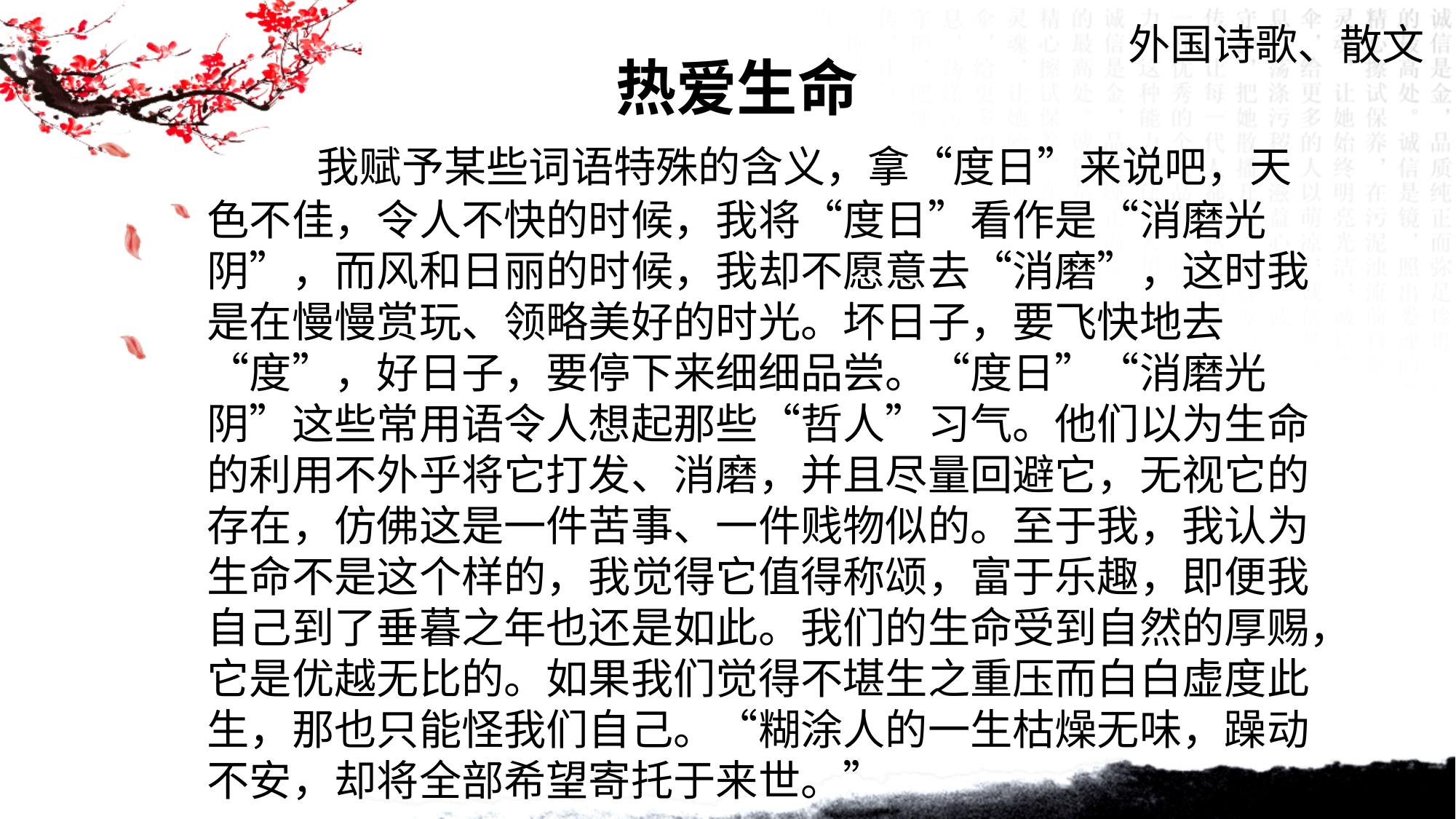

外国诗歌、散文
热爱生命
          我赋予某些词语特殊的含义，拿“度日”来说吧，天色不佳，令人不快的时候，我将“度日”看作是“消磨光阴”，而风和日丽的时候，我却不愿意去“消磨”，这时我是在慢慢赏玩、领略美好的时光。坏日子，要飞快地去“度”，好日子，要停下来细细品尝。“度日”“消磨光阴”这些常用语令人想起那些“哲人”习气。他们以为生命的利用不外乎将它打发、消磨，并且尽量回避它，无视它的存在，仿佛这是一件苦事、一件贱物似的。至于我，我认为生命不是这个样的，我觉得它值得称颂，富于乐趣，即便我自己到了垂暮之年也还是如此。我们的生命受到自然的厚赐，它是优越无比的。如果我们觉得不堪生之重压而白白虚度此生，那也只能怪我们自己。“糊涂人的一生枯燥无味，躁动不安，却将全部希望寄托于来世。”